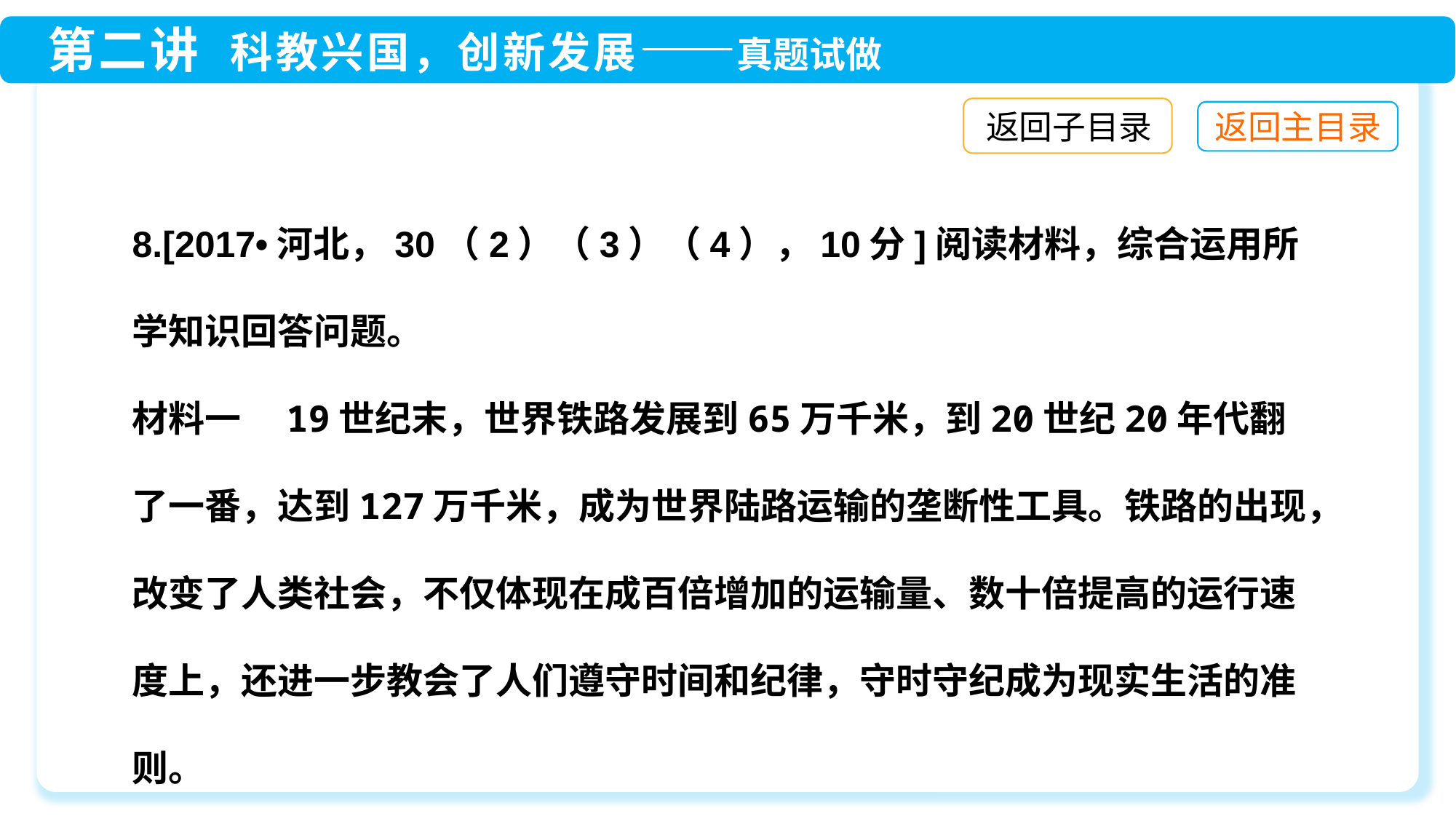

返回子目录

8.[2017•河北，30（2）（3）（4），10分]阅读材料，综合运用所学知识回答问题。
材料一　19世纪末，世界铁路发展到65万千米，到20世纪20年代翻了一番，达到127万千米，成为世界陆路运输的垄断性工具。铁路的出现，改变了人类社会，不仅体现在成百倍增加的运输量、数十倍提高的运行速度上，还进一步教会了人们遵守时间和纪律，守时守纪成为现实生活的准则。